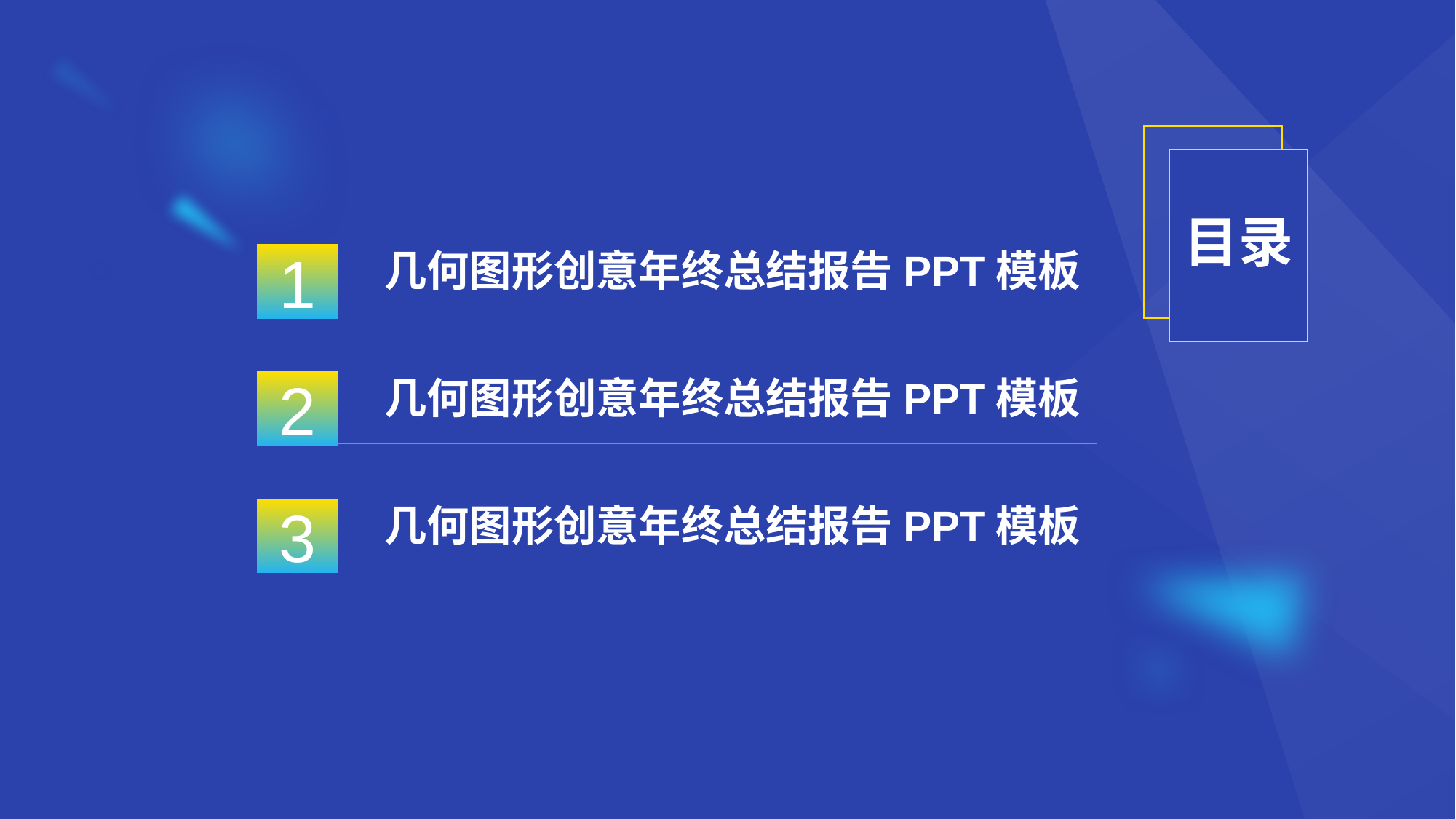

目录

几何图形创意年终总结报告PPT模板
1
几何图形创意年终总结报告PPT模板
2

几何图形创意年终总结报告PPT模板
3